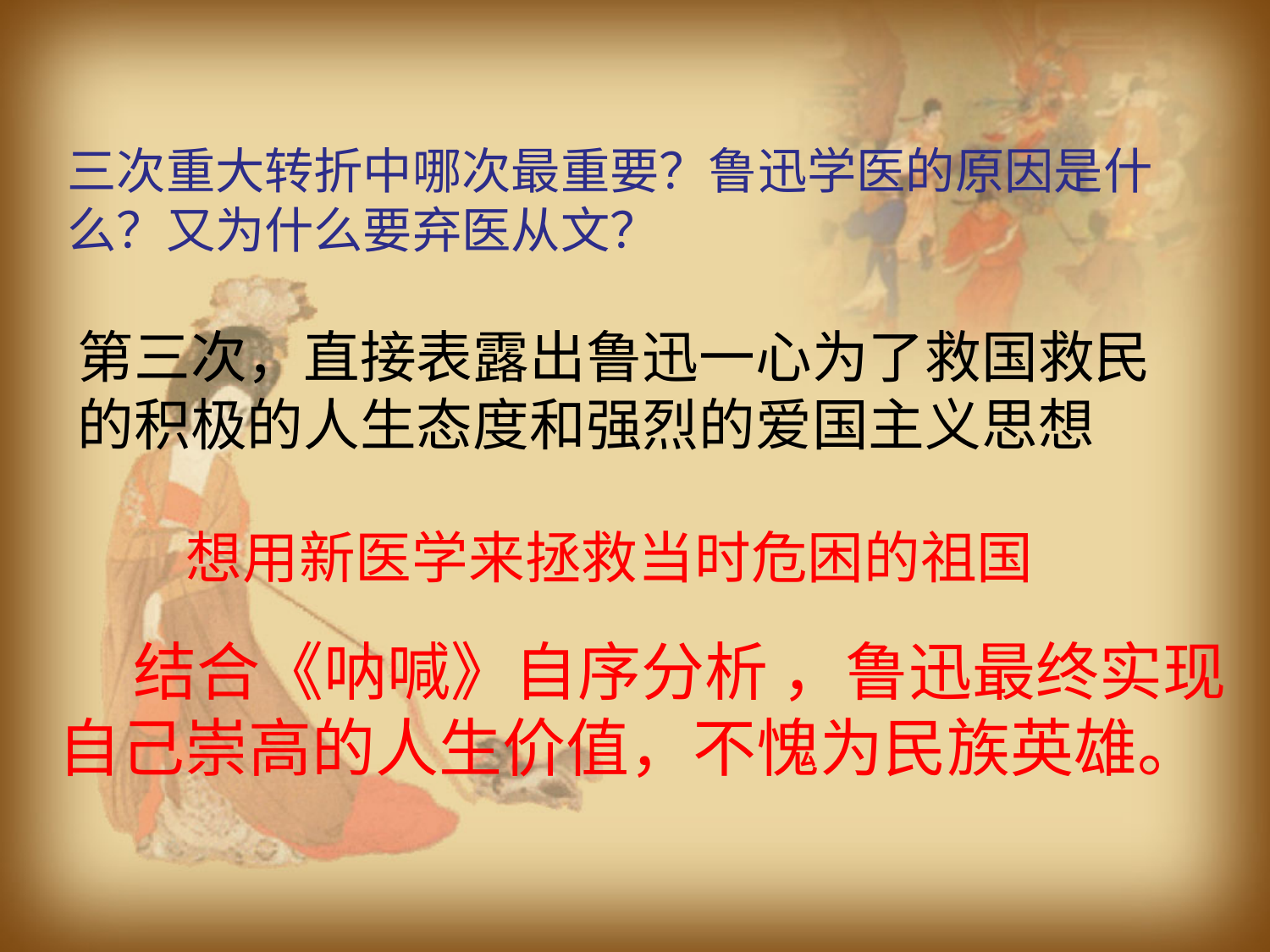

三次重大转折中哪次最重要？鲁迅学医的原因是什么？又为什么要弃医从文？

第三次，直接表露出鲁迅一心为了救国救民的积极的人生态度和强烈的爱国主义思想
想用新医学来拯救当时危困的祖国
      结合《呐喊》自序分析 ，鲁迅最终实现自己崇高的人生价值，不愧为民族英雄。